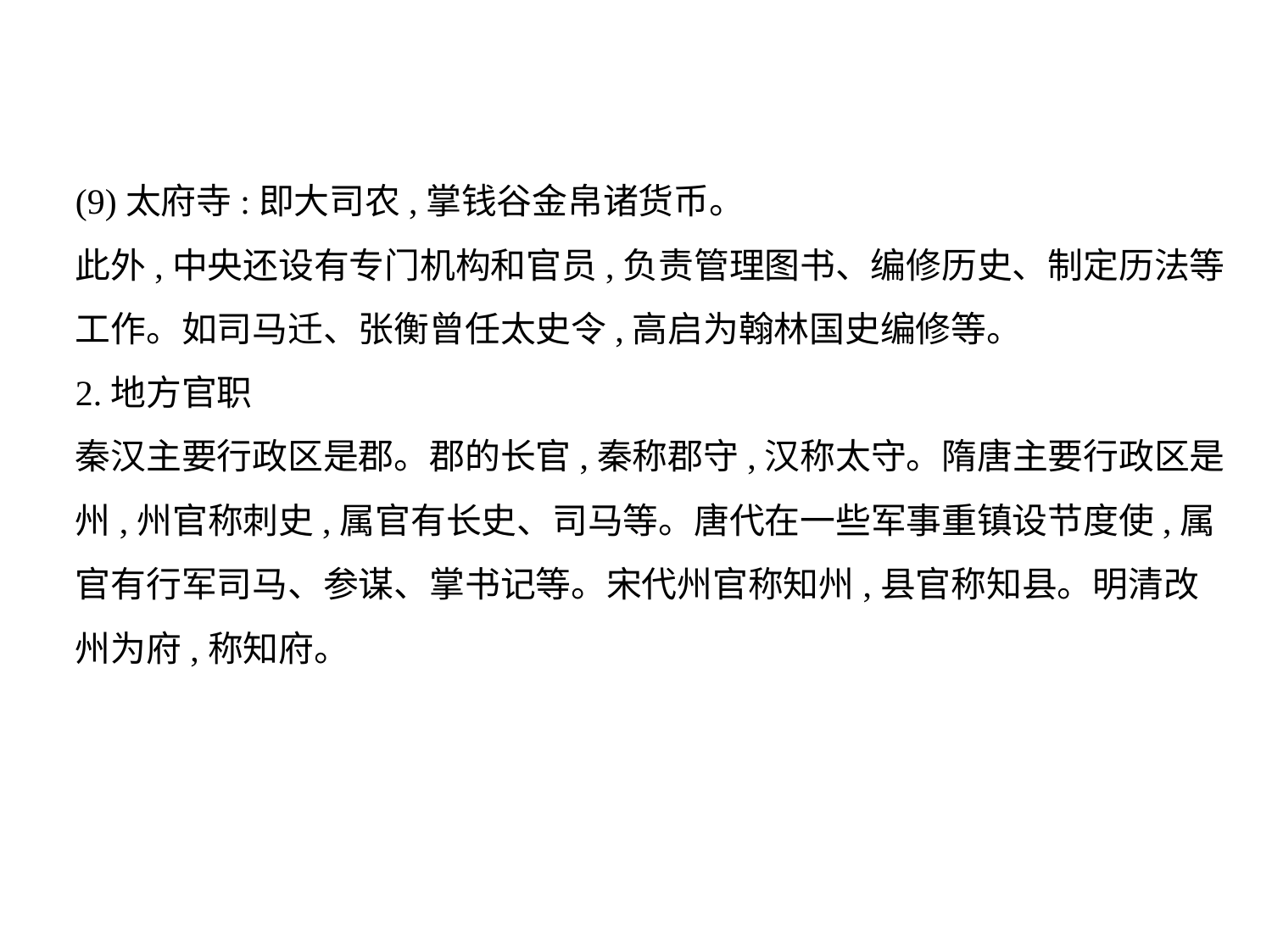

(9)太府寺:即大司农,掌钱谷金帛诸货币。
此外,中央还设有专门机构和官员,负责管理图书、编修历史、制定历法等
工作。如司马迁、张衡曾任太史令,高启为翰林国史编修等。
2.地方官职
秦汉主要行政区是郡。郡的长官,秦称郡守,汉称太守。隋唐主要行政区是
州,州官称刺史,属官有长史、司马等。唐代在一些军事重镇设节度使,属
官有行军司马、参谋、掌书记等。宋代州官称知州,县官称知县。明清改
州为府,称知府。